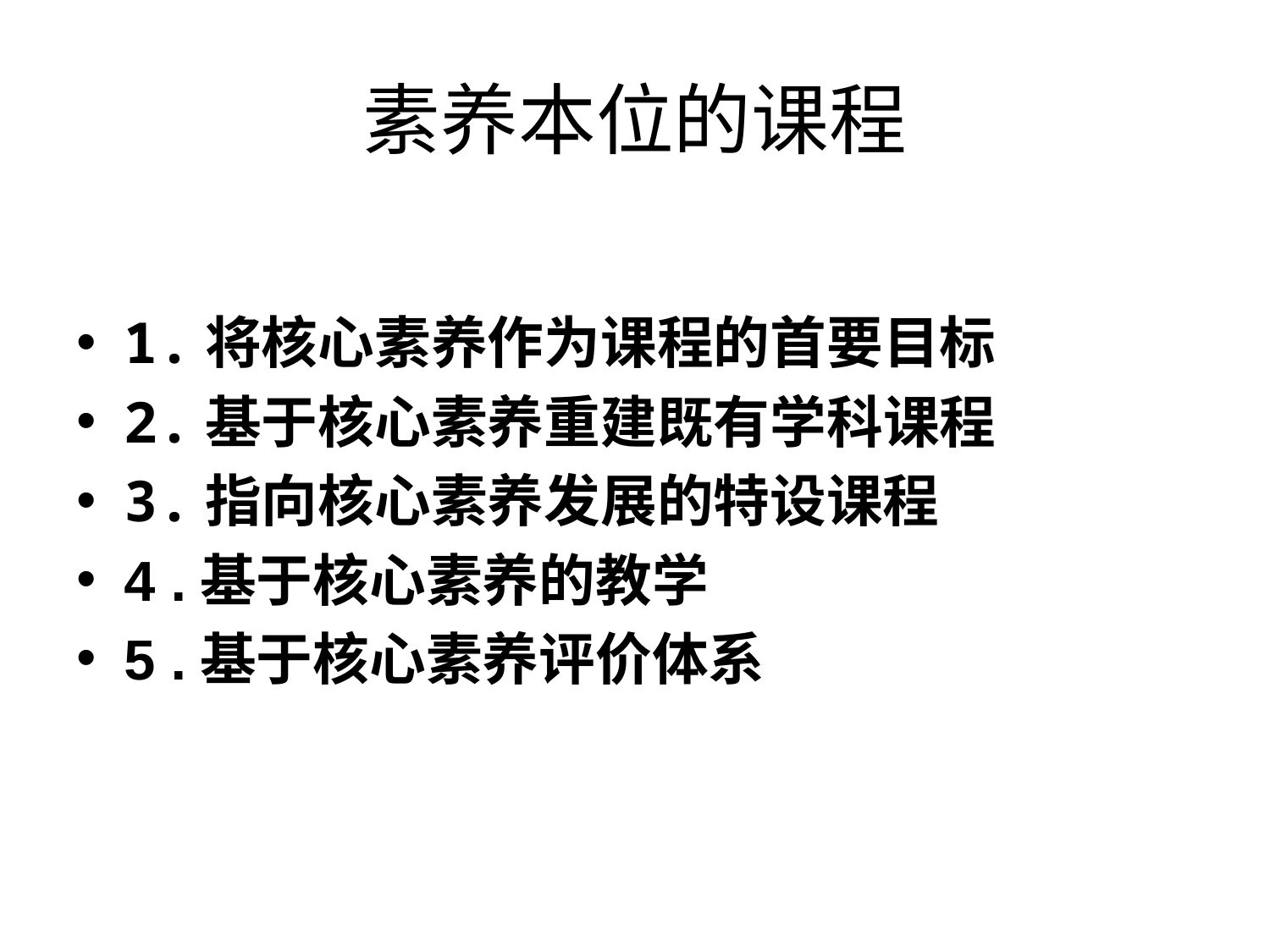

# 素养本位的课程

1.将核心素养作为课程的首要目标
2.基于核心素养重建既有学科课程
3.指向核心素养发展的特设课程
4 .基于核心素养的教学
5 .基于核心素养评价体系